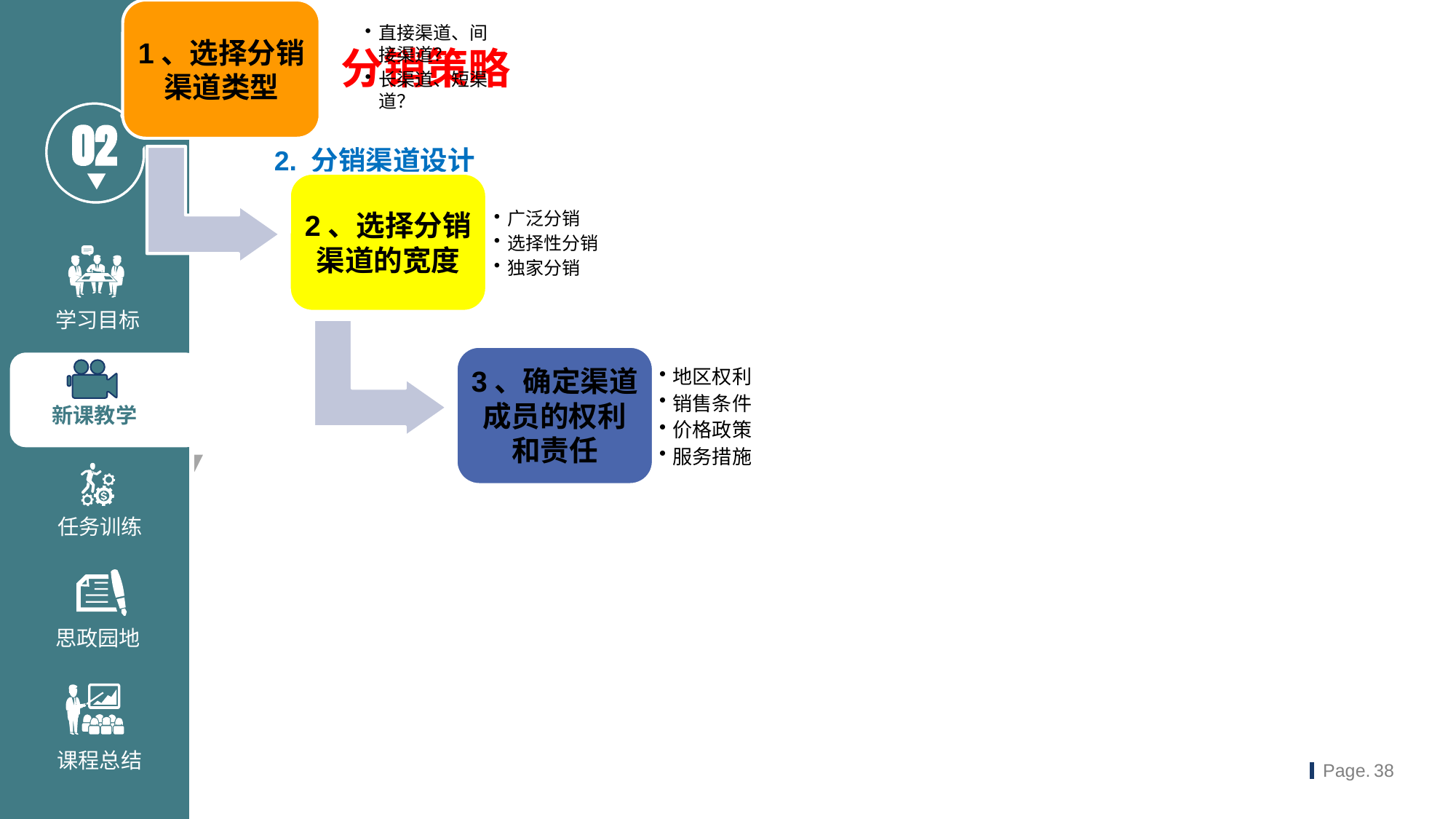

（三）分销策略
2. 分销渠道设计
1、选择分销渠道类型
直接渠道、间接渠道？
长渠道、短渠道？
2、选择分销渠道的宽度
广泛分销
选择性分销
独家分销
3、确定渠道成员的权利和责任
地区权利
销售条件
价格政策
服务措施